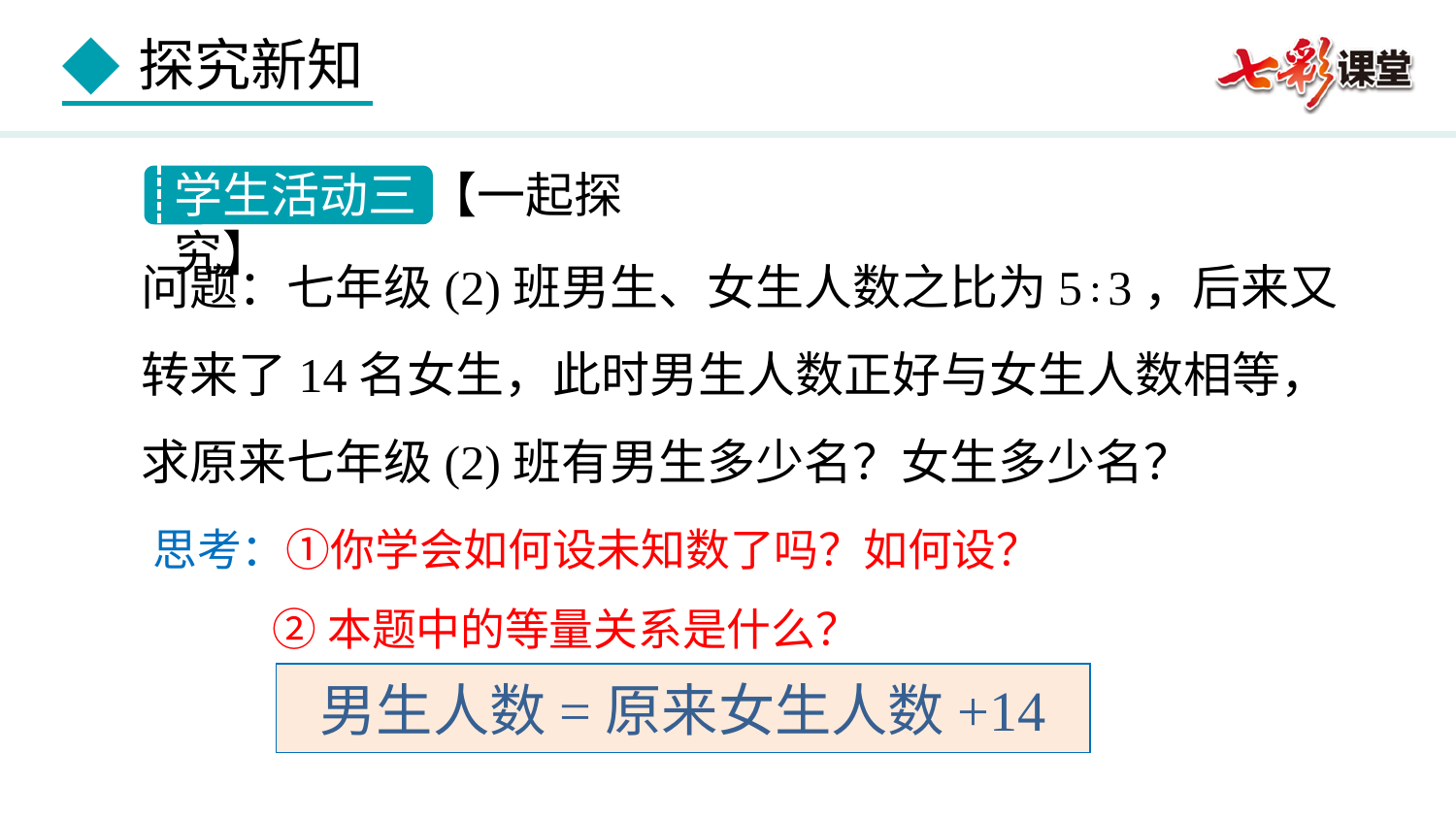

学生活动三 【一起探究】

问题：七年级(2)班男生、女生人数之比为5∶3，后来又转来了14名女生，此时男生人数正好与女生人数相等，求原来七年级(2)班有男生多少名？女生多少名？
思考：①你学会如何设未知数了吗？如何设？
            ②本题中的等量关系是什么？
男生人数=原来女生人数+14